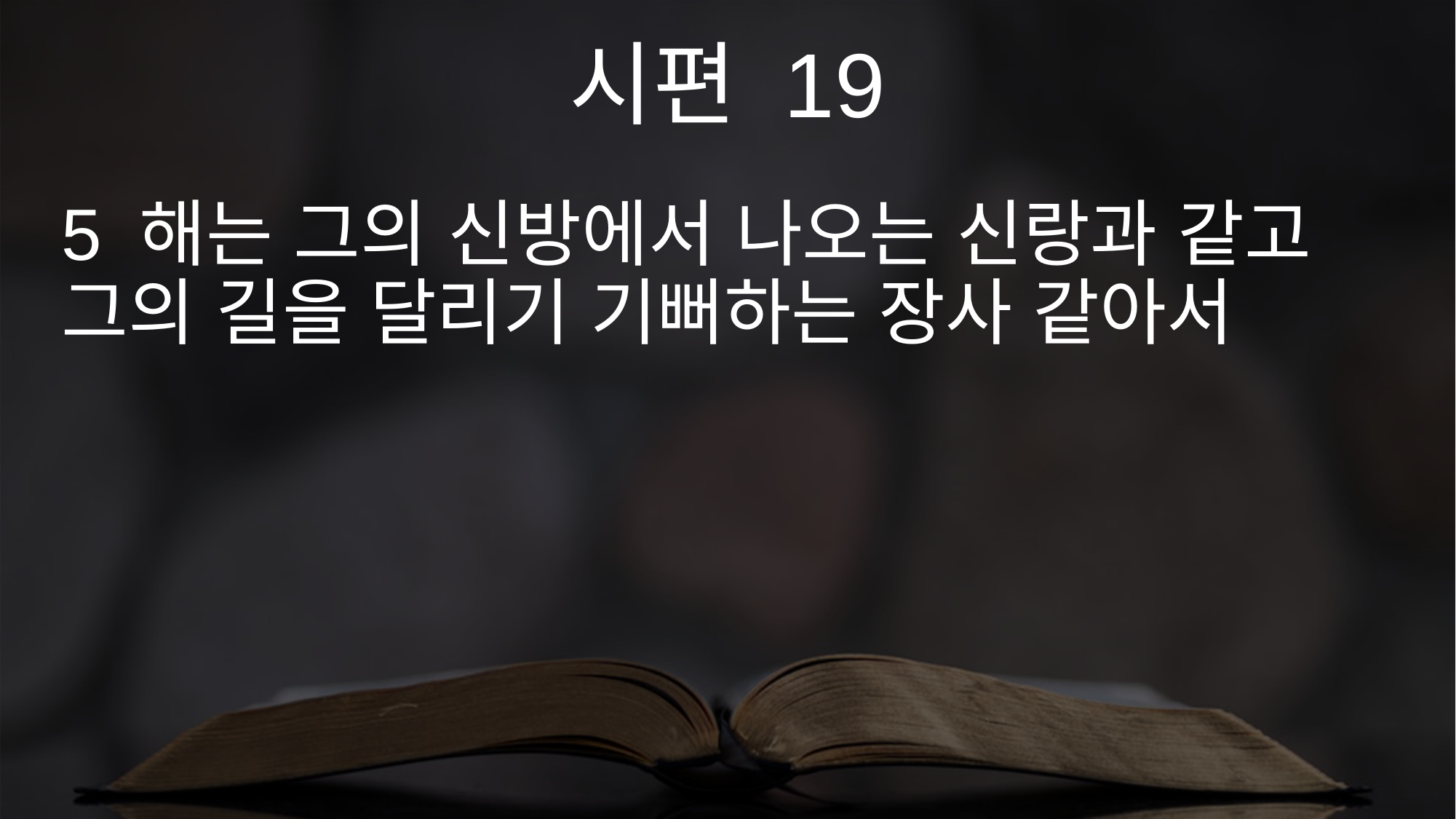

시편 19
5 해는 그의 신방에서 나오는 신랑과 같고 그의 길을 달리기 기뻐하는 장사 같아서